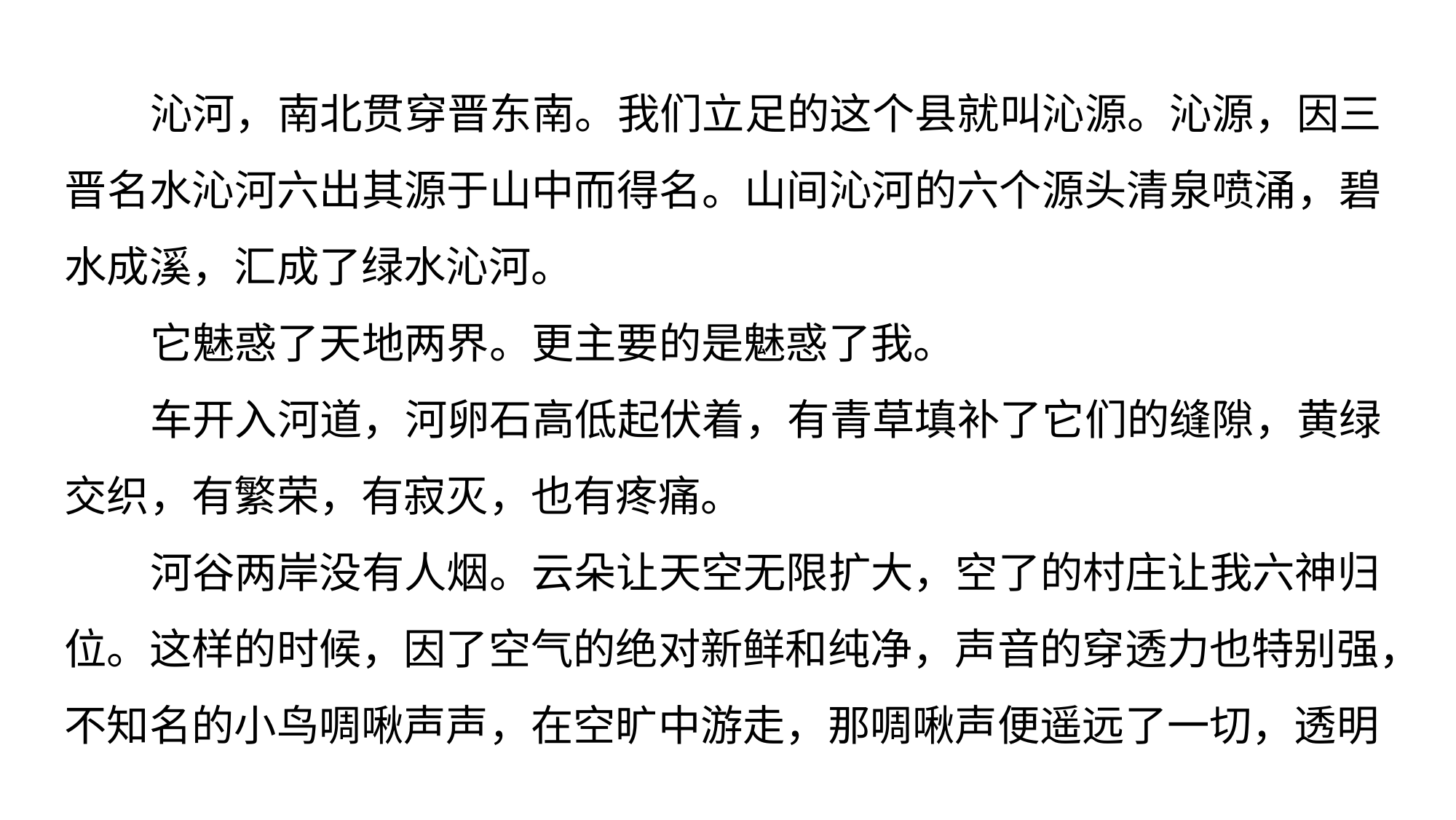

沁河，南北贯穿晋东南。我们立足的这个县就叫沁源。沁源，因三晋名水沁河六出其源于山中而得名。山间沁河的六个源头清泉喷涌，碧水成溪，汇成了绿水沁河。
它魅惑了天地两界。更主要的是魅惑了我。
车开入河道，河卵石高低起伏着，有青草填补了它们的缝隙，黄绿交织，有繁荣，有寂灭，也有疼痛。
河谷两岸没有人烟。云朵让天空无限扩大，空了的村庄让我六神归位。这样的时候，因了空气的绝对新鲜和纯净，声音的穿透力也特别强，不知名的小鸟啁啾声声，在空旷中游走，那啁啾声便遥远了一切，透明